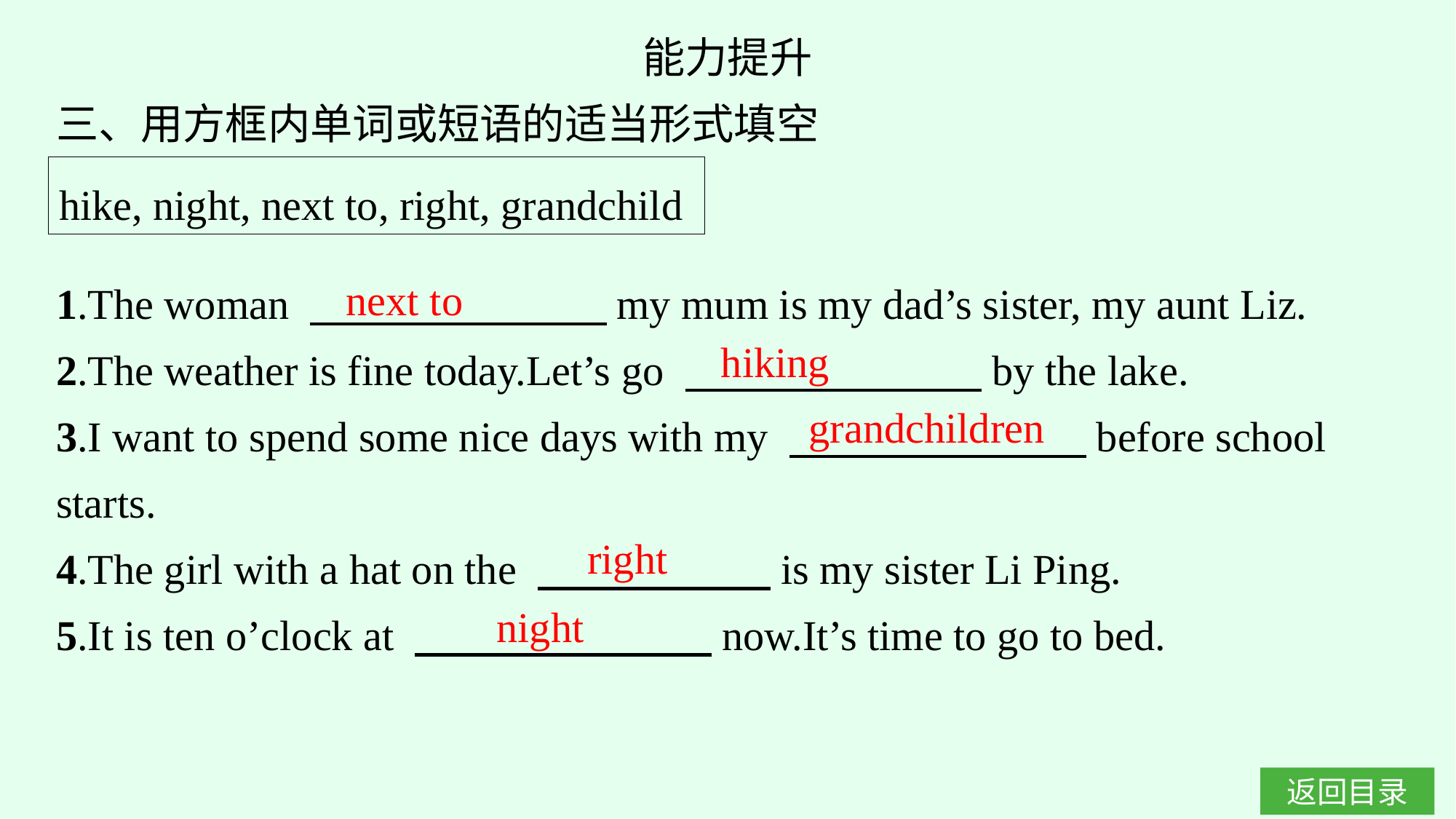

能力提升
三、用方框内单词或短语的适当形式填空
hike, night, next to, right, grandchild
1.The woman 　　　　　　　my mum is my dad’s sister, my aunt Liz.
2.The weather is fine today.Let’s go 　　　　　　　by the lake.
3.I want to spend some nice days with my 　　　　　　　before school starts.
4.The girl with a hat on the 　　　　　 is my sister Li Ping.
5.It is ten o’clock at 　　　　　　　now.It’s time to go to bed.
next to
hiking
grandchildren
right
night